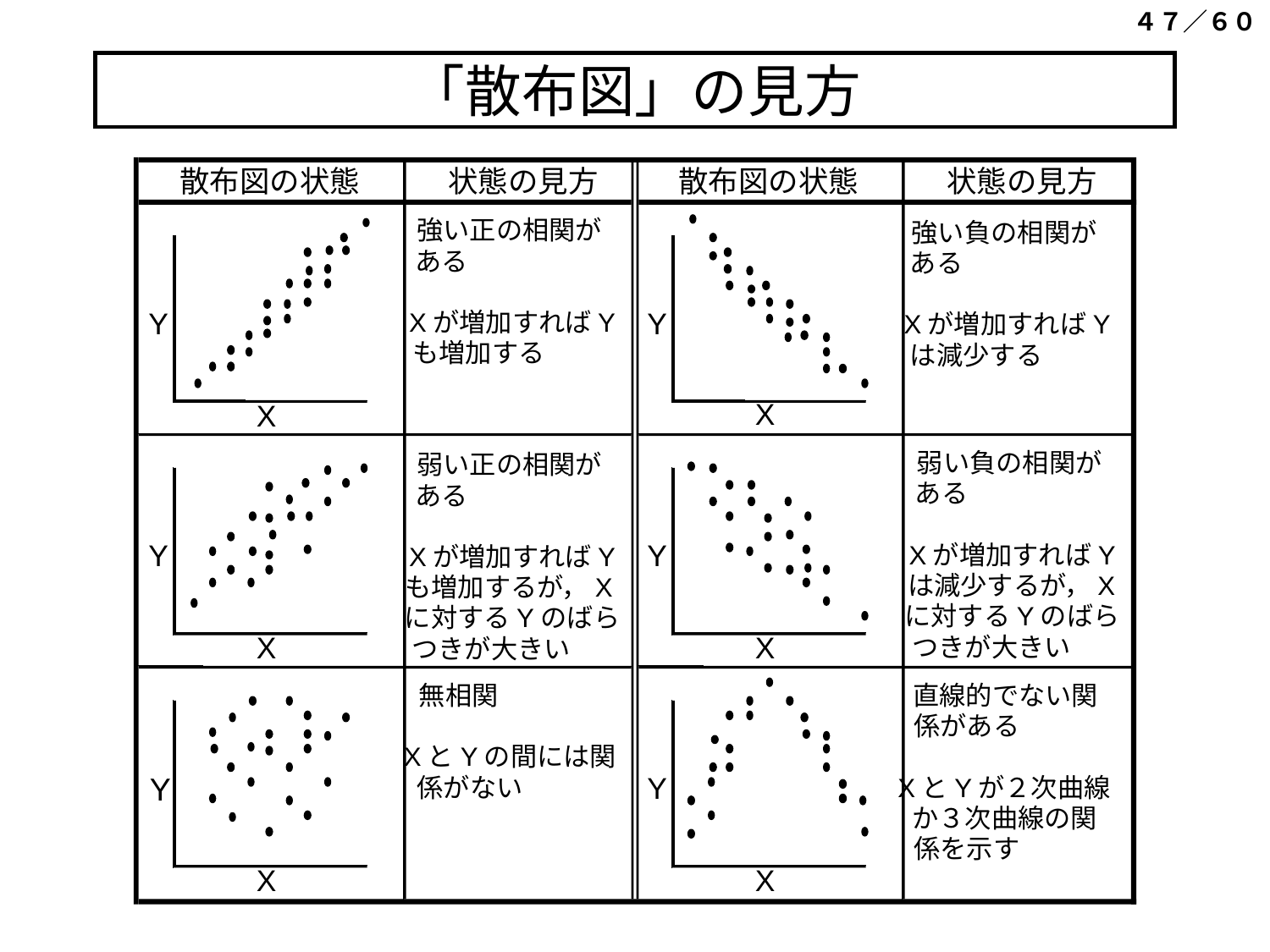

４７／６０
# 「散布図」の見方

状態の見方

散布図の状態
状態の見方
散布図の状態

強い正の相関が

強い負の相関が

ある
ある

Y
Y
Xが増加すればY
Xが増加すればY

も増加する
は減少する

X
X

弱い負の相関が
弱い正の相関が

ある
ある

Y
Y
Xが増加すればY
Xが増加すればY

は減少するが，X
も増加するが，X

に対するYのばら
に対するYのばら

X
X
つきが大きい
つきが大きい

無相関
直線的でない関

係がある

XとYの間には関

Y
Y
係がない
XとYが２次曲線

か３次曲線の関

係を示す
X
X